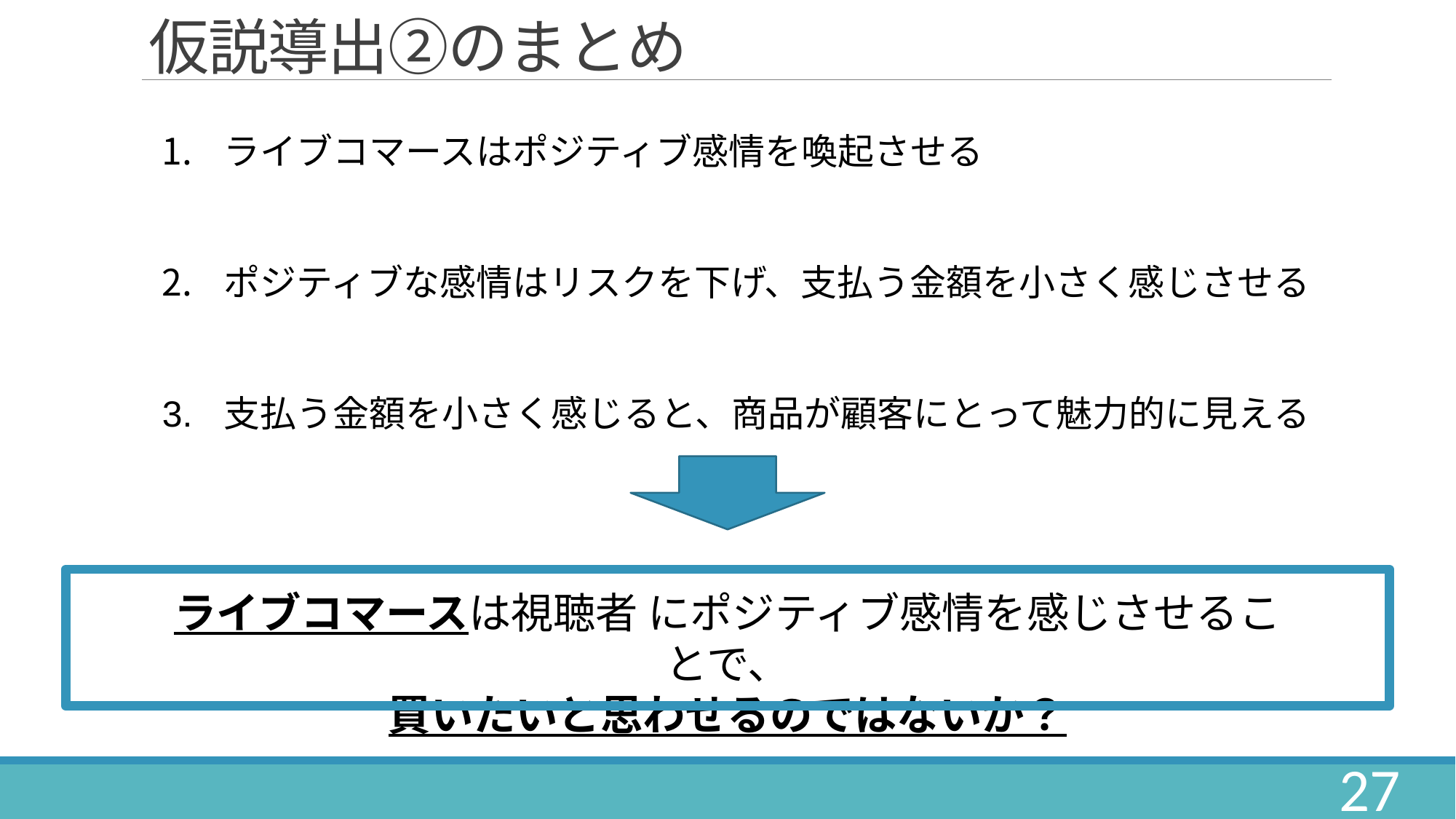

# 仮説導出②のまとめ
ライブコマースはポジティブ感情を喚起させる

ポジティブな感情はリスクを下げ、支払う金額を小さく感じさせる

支払う金額を小さく感じると、商品が顧客にとって魅力的に見える

ライブコマースは視聴者 にポジティブ感情を感じさせることで、
買いたいと思わせるのではないか？
27